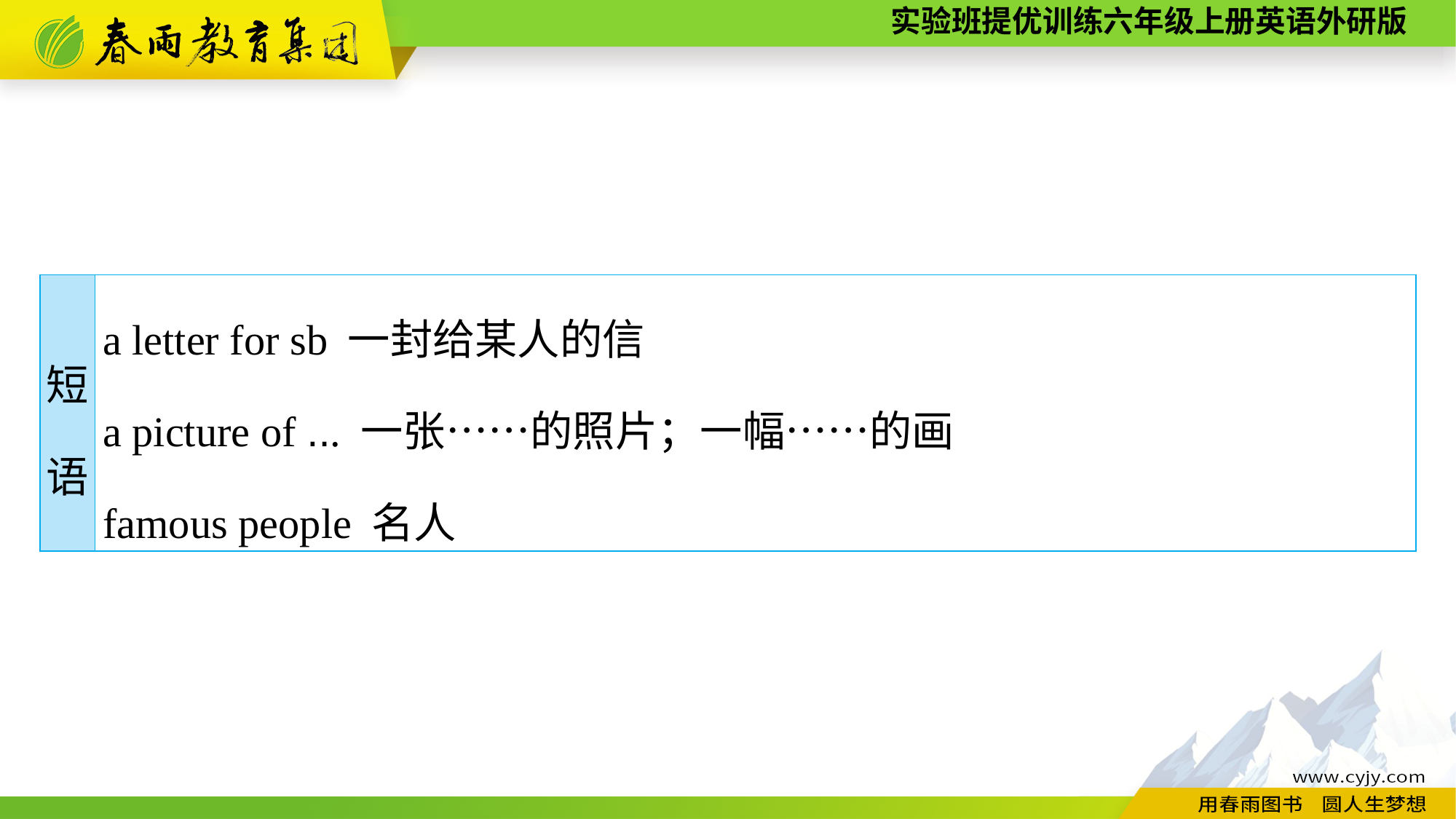

| 短 语 | a letter for sb 一封给某人的信　　　　 a picture of ... 一张……的照片；一幅……的画 famous people 名人 |
| --- | --- |